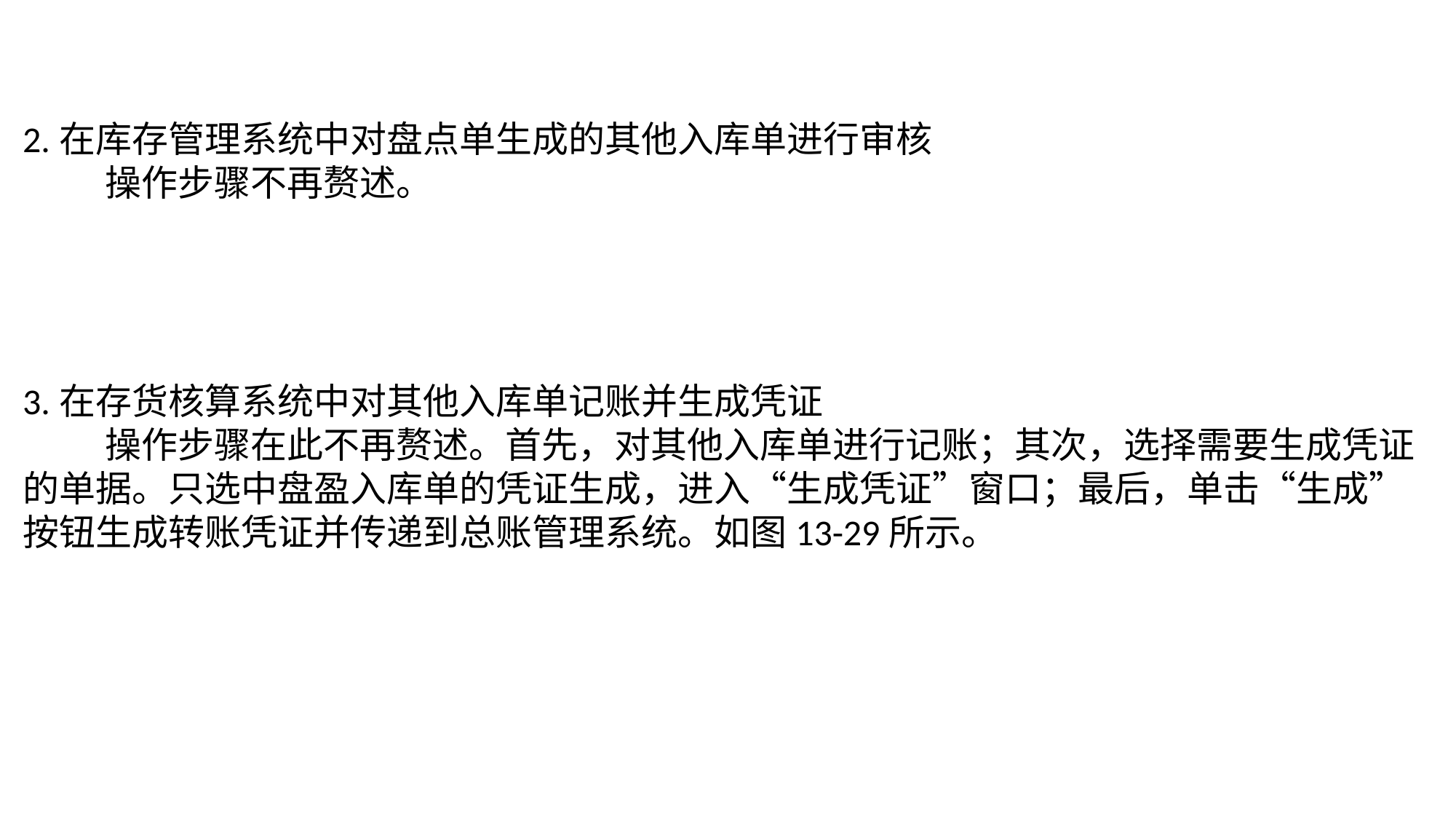

2.在库存管理系统中对盘点单生成的其他入库单进行审核
         操作步骤不再赘述。

3.在存货核算系统中对其他入库单记账并生成凭证
         操作步骤在此不再赘述。首先，对其他入库单进行记账；其次，选择需要生成凭证的单据。只选中盘盈入库单的凭证生成，进入“生成凭证”窗口；最后，单击“生成”按钮生成转账凭证并传递到总账管理系统。如图13-29所示。